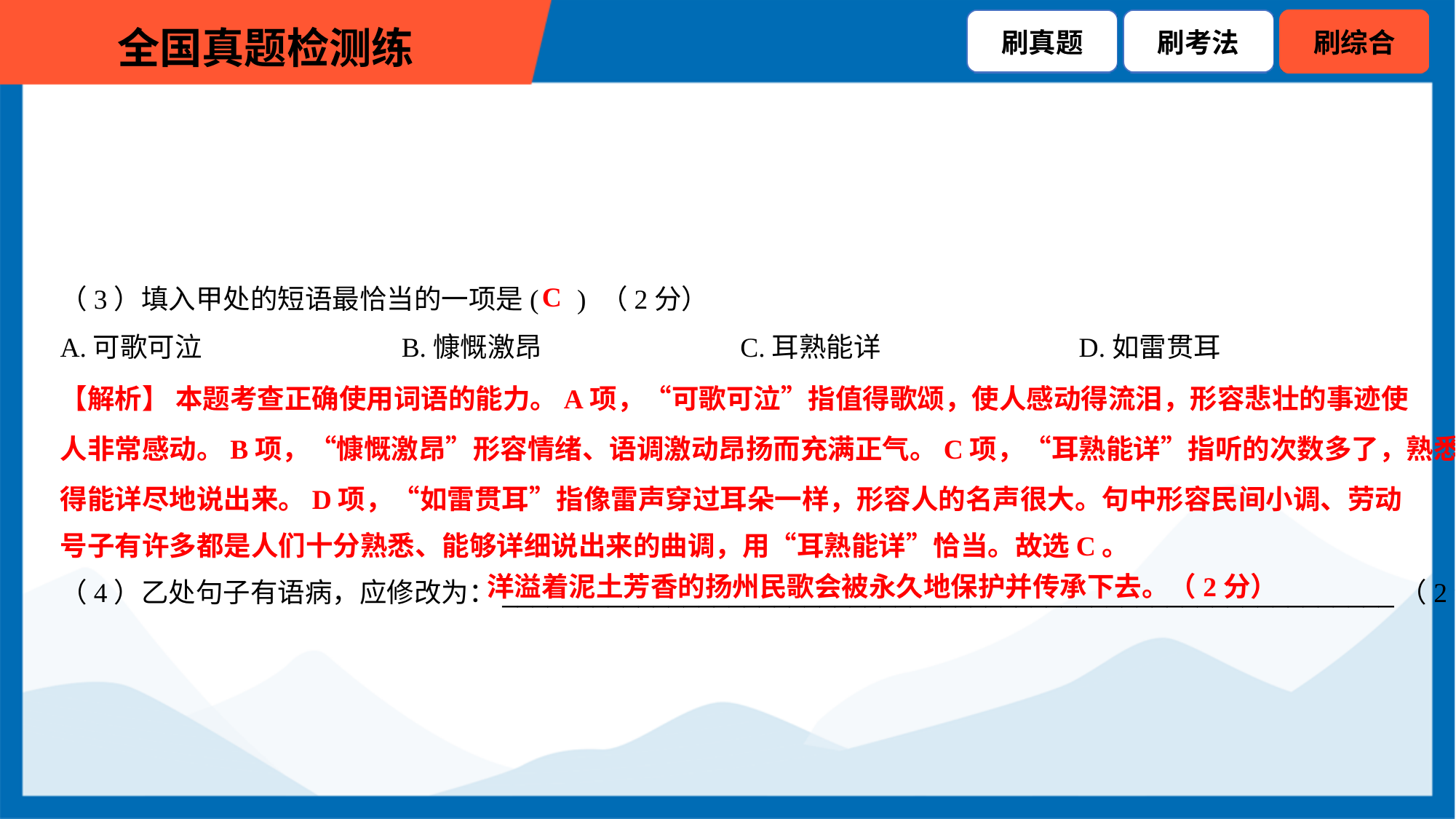

C
（3）填入甲处的短语最恰当的一项是(     ) （2分）
A.可歌可泣	B.慷慨激昂	C.耳熟能详	D.如雷贯耳
【解析】 本题考查正确使用词语的能力。A项，“可歌可泣”指值得歌颂，使人感动得流泪，形容悲壮的事迹使
人非常感动。B项，“慷慨激昂”形容情绪、语调激动昂扬而充满正气。C项，“耳熟能详”指听的次数多了，熟悉
得能详尽地说出来。D项，“如雷贯耳”指像雷声穿过耳朵一样，形容人的名声很大。句中形容民间小调、劳动
号子有许多都是人们十分熟悉、能够详细说出来的曲调，用“耳熟能详”恰当。故选C。
洋溢着泥土芳香的扬州民歌会被永久地保护并传承下去。（2分）
（4）乙处句子有语病，应修改为：___________________________________________________________（2分）